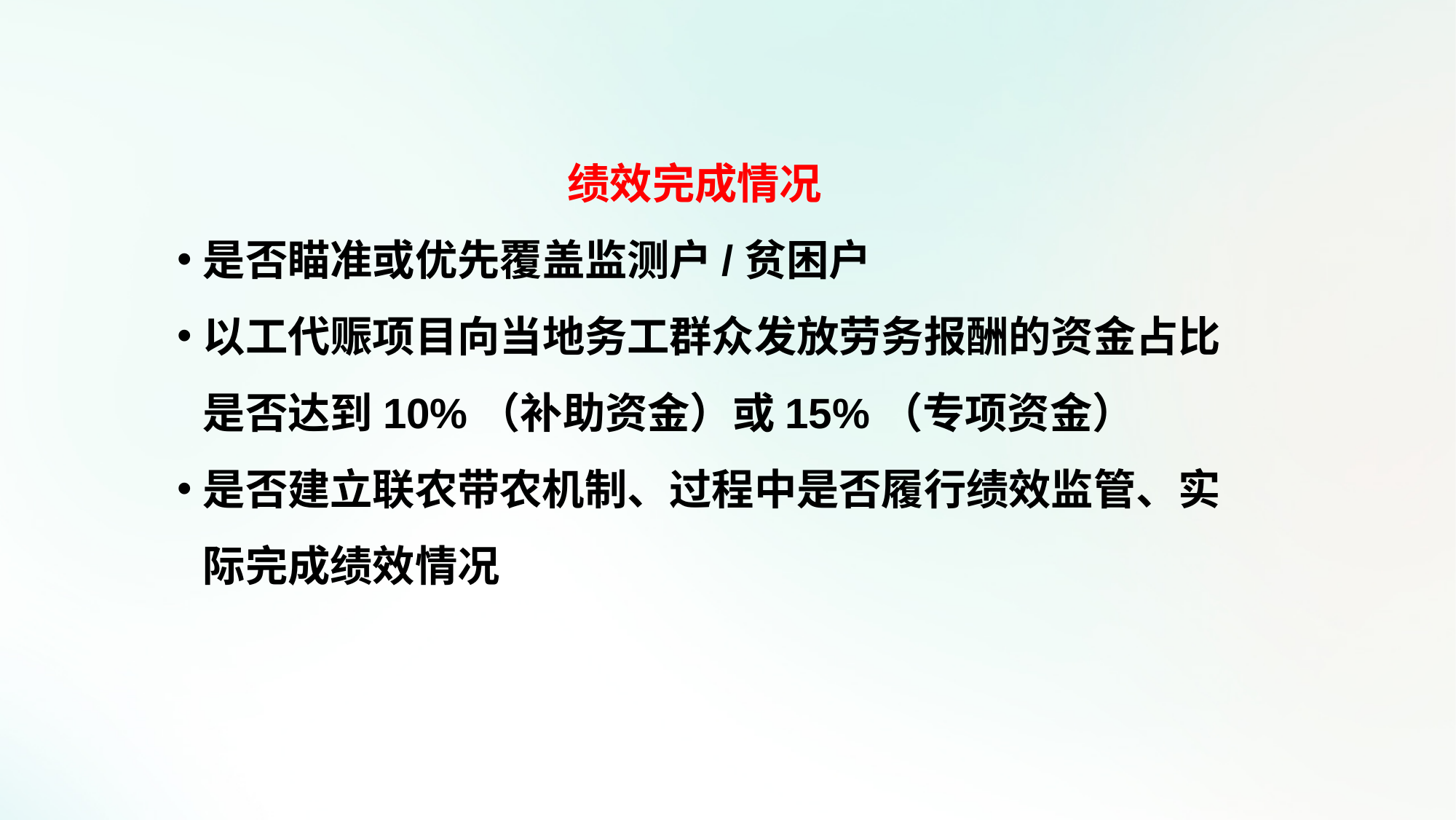

绩效完成情况
是否瞄准或优先覆盖监测户/贫困户
以工代赈项目向当地务工群众发放劳务报酬的资金占比是否达到10%（补助资金）或15%（专项资金）
是否建立联农带农机制、过程中是否履行绩效监管、实际完成绩效情况